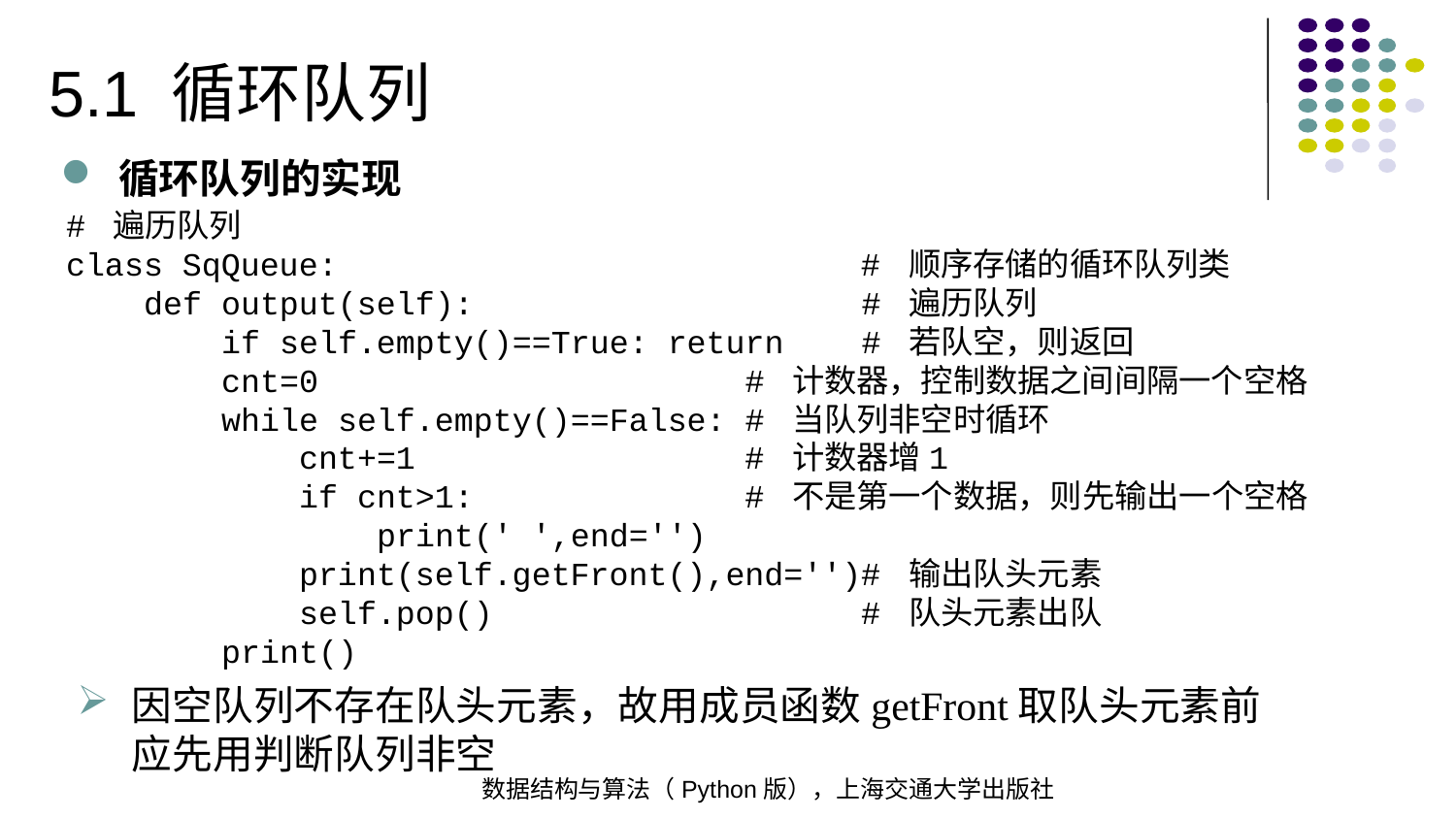

5.1 循环队列
循环队列的实现
# 遍历队列
class SqQueue:                           # 顺序存储的循环队列类
    def output(self):                    # 遍历队列
        if self.empty()==True: return    # 若队空，则返回
        cnt=0                      # 计数器，控制数据之间间隔一个空格
        while self.empty()==False: # 当队列非空时循环
            cnt+=1                 # 计数器增1
            if cnt>1:              # 不是第一个数据，则先输出一个空格
                print(' ',end='')
            print(self.getFront(),end='')# 输出队头元素
            self.pop()                   # 队头元素出队
        print()
因空队列不存在队头元素，故用成员函数getFront取队头元素前应先用判断队列非空